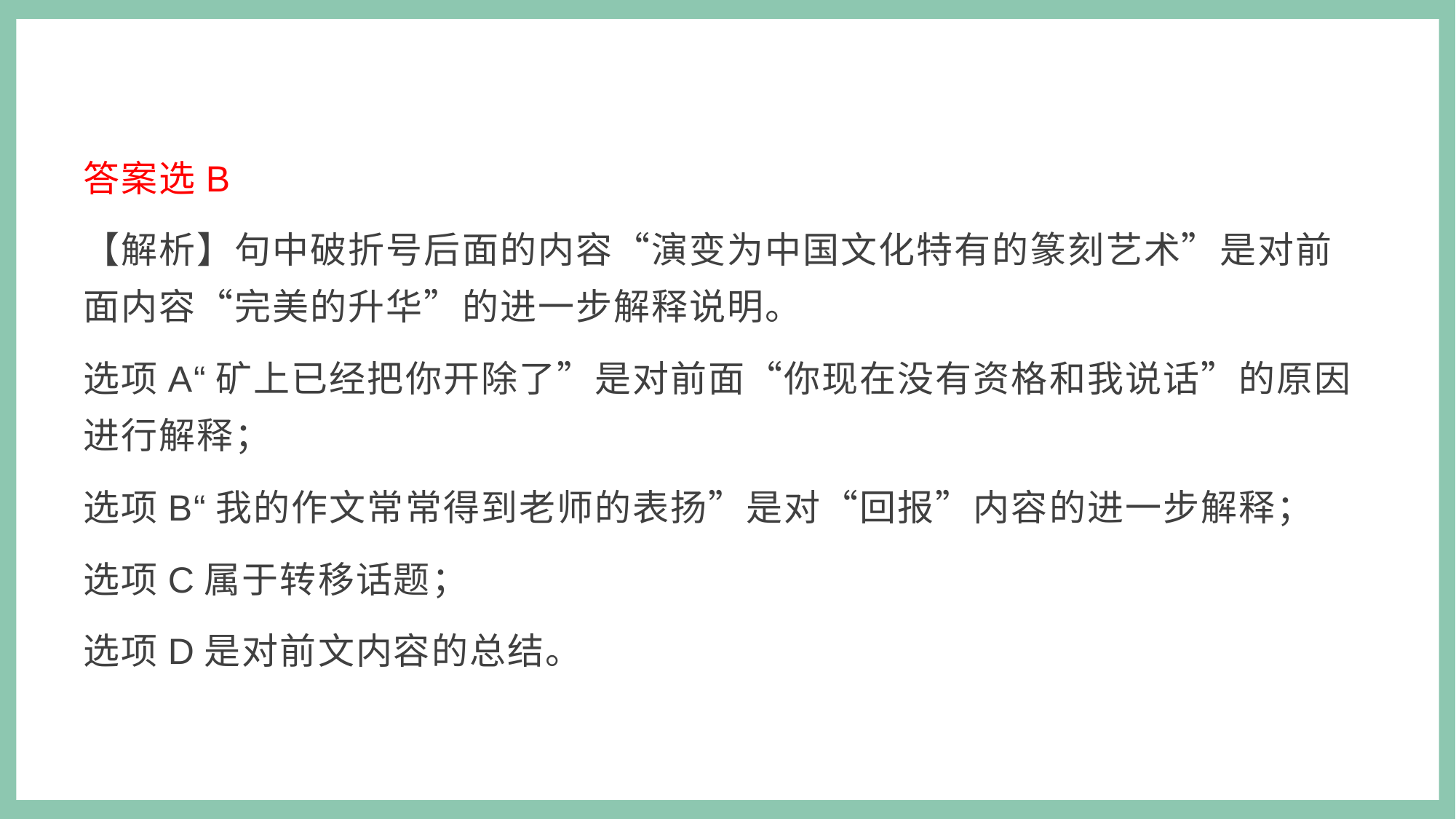

答案选B
【解析】句中破折号后面的内容“演变为中国文化特有的篆刻艺术”是对前面内容“完美的升华”的进一步解释说明。
选项A“矿上已经把你开除了”是对前面“你现在没有资格和我说话”的原因进行解释；
选项B“我的作文常常得到老师的表扬”是对“回报”内容的进一步解释；
选项C属于转移话题；
选项D是对前文内容的总结。